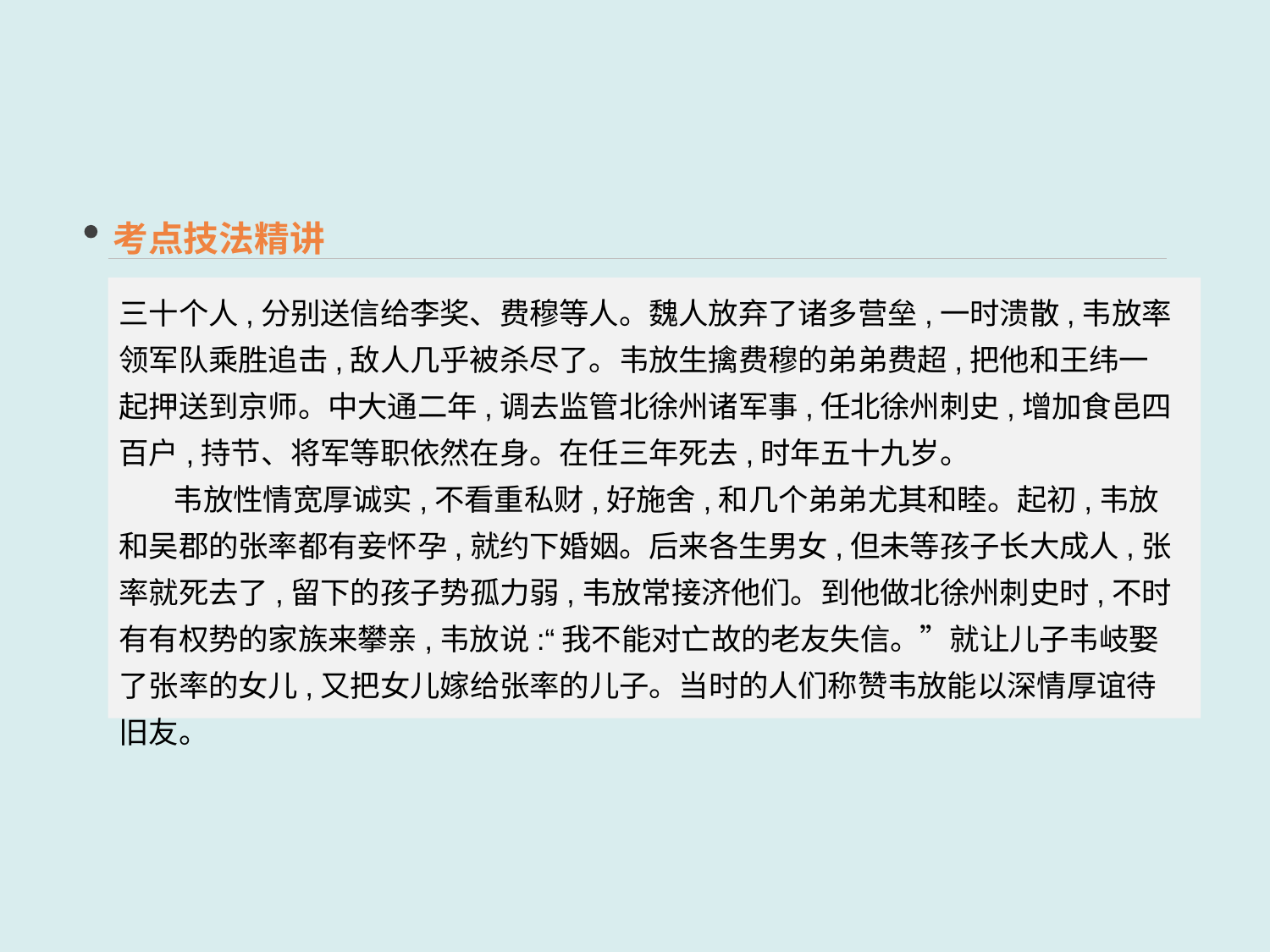

考点技法精讲

三十个人,分别送信给李奖、费穆等人。魏人放弃了诸多营垒,一时溃散,韦放率领军队乘胜追击,敌人几乎被杀尽了。韦放生擒费穆的弟弟费超,把他和王纬一起押送到京师。中大通二年,调去监管北徐州诸军事,任北徐州刺史,增加食邑四百户,持节、将军等职依然在身。在任三年死去,时年五十九岁。
       韦放性情宽厚诚实,不看重私财,好施舍,和几个弟弟尤其和睦。起初,韦放和吴郡的张率都有妾怀孕,就约下婚姻。后来各生男女,但未等孩子长大成人,张率就死去了,留下的孩子势孤力弱,韦放常接济他们。到他做北徐州刺史时,不时有有权势的家族来攀亲,韦放说:“我不能对亡故的老友失信。”就让儿子韦岐娶了张率的女儿,又把女儿嫁给张率的儿子。当时的人们称赞韦放能以深情厚谊待旧友。